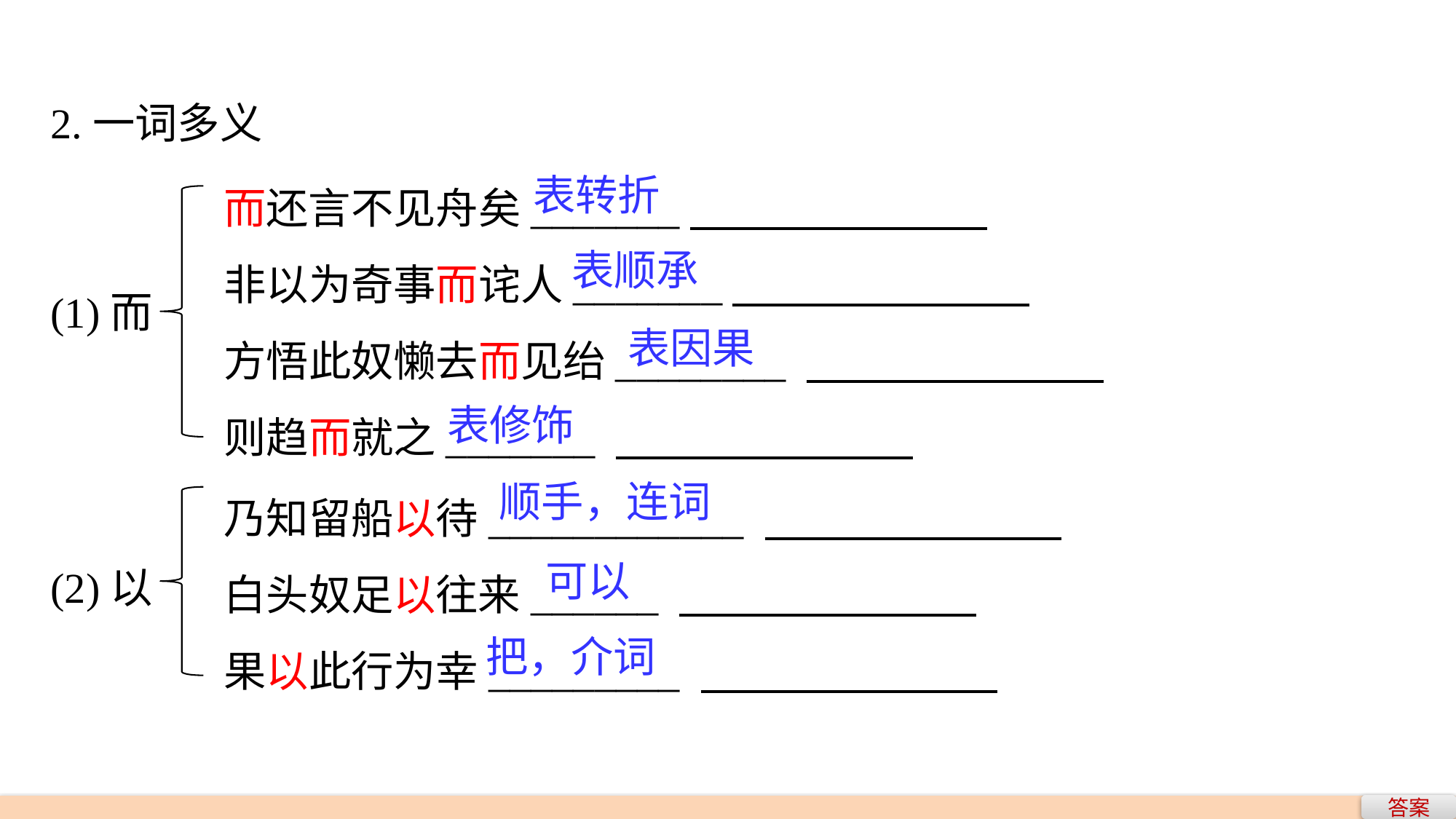

2.一词多义
而还言不见舟矣_______
非以为奇事而诧人_______
方悟此奴懒去而见绐________
则趋而就之_______
表转折

表顺承
(1)而
表因果
表修饰
乃知留船以待____________
白头奴足以往来______
果以此行为幸_________
顺手，连词

(2)以
可以
把，介词
答案